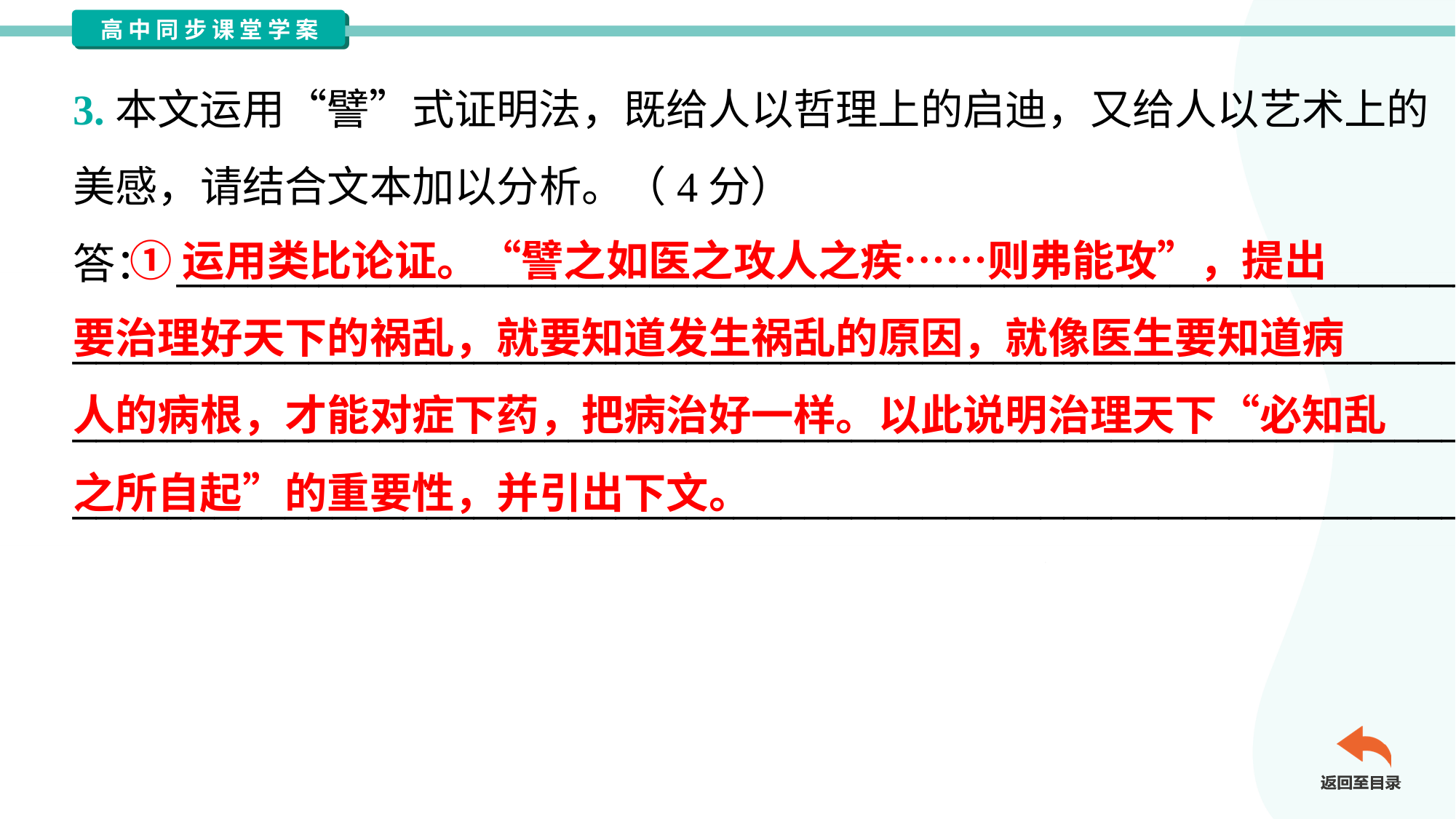

3.本文运用“譬”式证明法，既给人以哲理上的启迪，又给人以艺术上的
美感，请结合文本加以分析。（4分）
答： ________________________________________________________
_____________________________________________________________
_____________________________________________________________
_____________________________________________________________
      ①运用类比论证。“譬之如医之攻人之疾……则弗能攻”，提出
要治理好天下的祸乱，就要知道发生祸乱的原因，就像医生要知道病
人的病根，才能对症下药，把病治好一样。以此说明治理天下“必知乱
之所自起”的重要性，并引出下文。